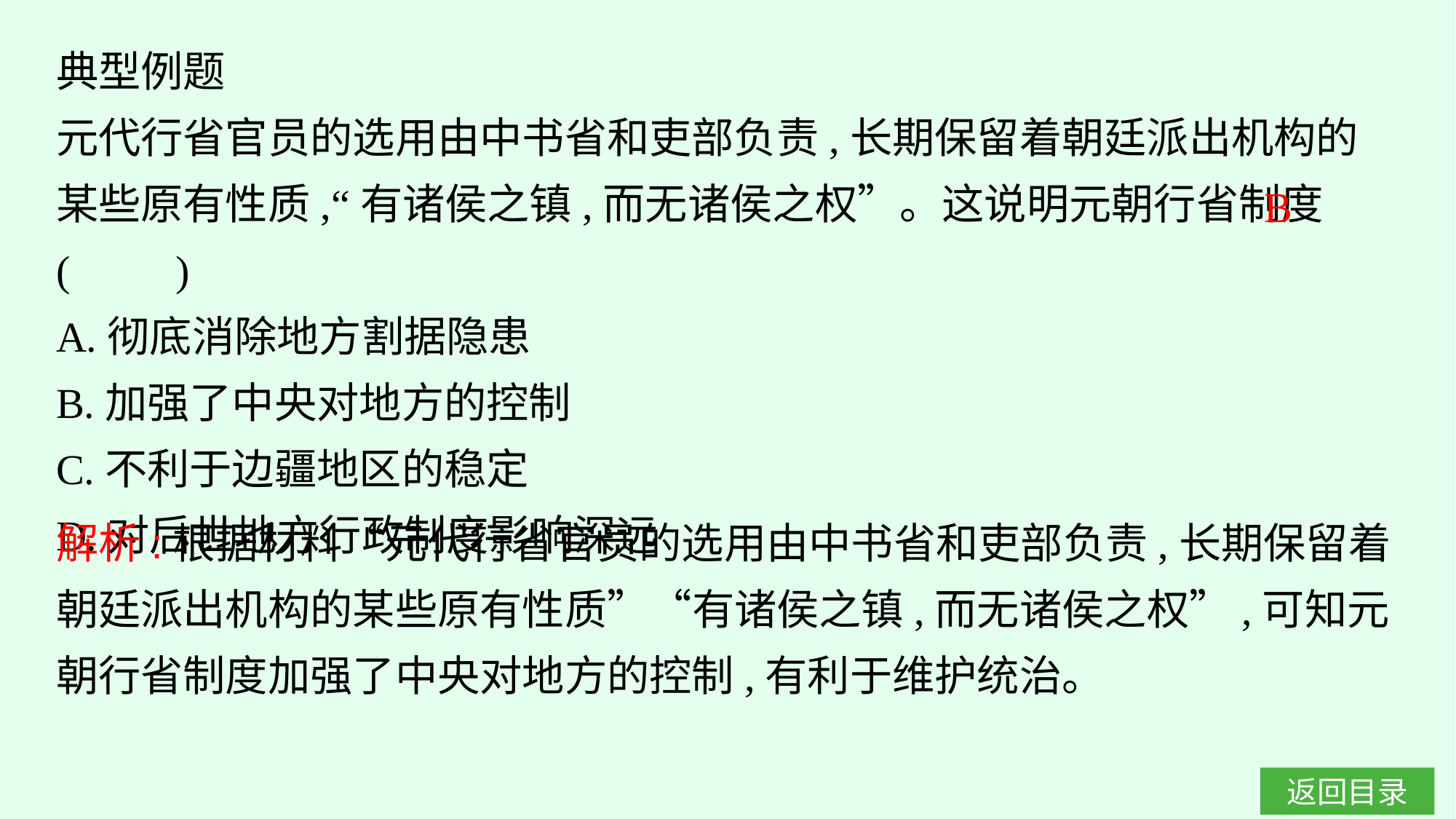

典型例题
元代行省官员的选用由中书省和吏部负责,长期保留着朝廷派出机构的某些原有性质,“有诸侯之镇,而无诸侯之权”。这说明元朝行省制度(　　)
A.彻底消除地方割据隐患
B.加强了中央对地方的控制
C.不利于边疆地区的稳定
D.对后世地方行政制度影响深远
B
解析:根据材料“元代行省官员的选用由中书省和吏部负责,长期保留着朝廷派出机构的某些原有性质”“有诸侯之镇,而无诸侯之权”,可知元朝行省制度加强了中央对地方的控制,有利于维护统治。